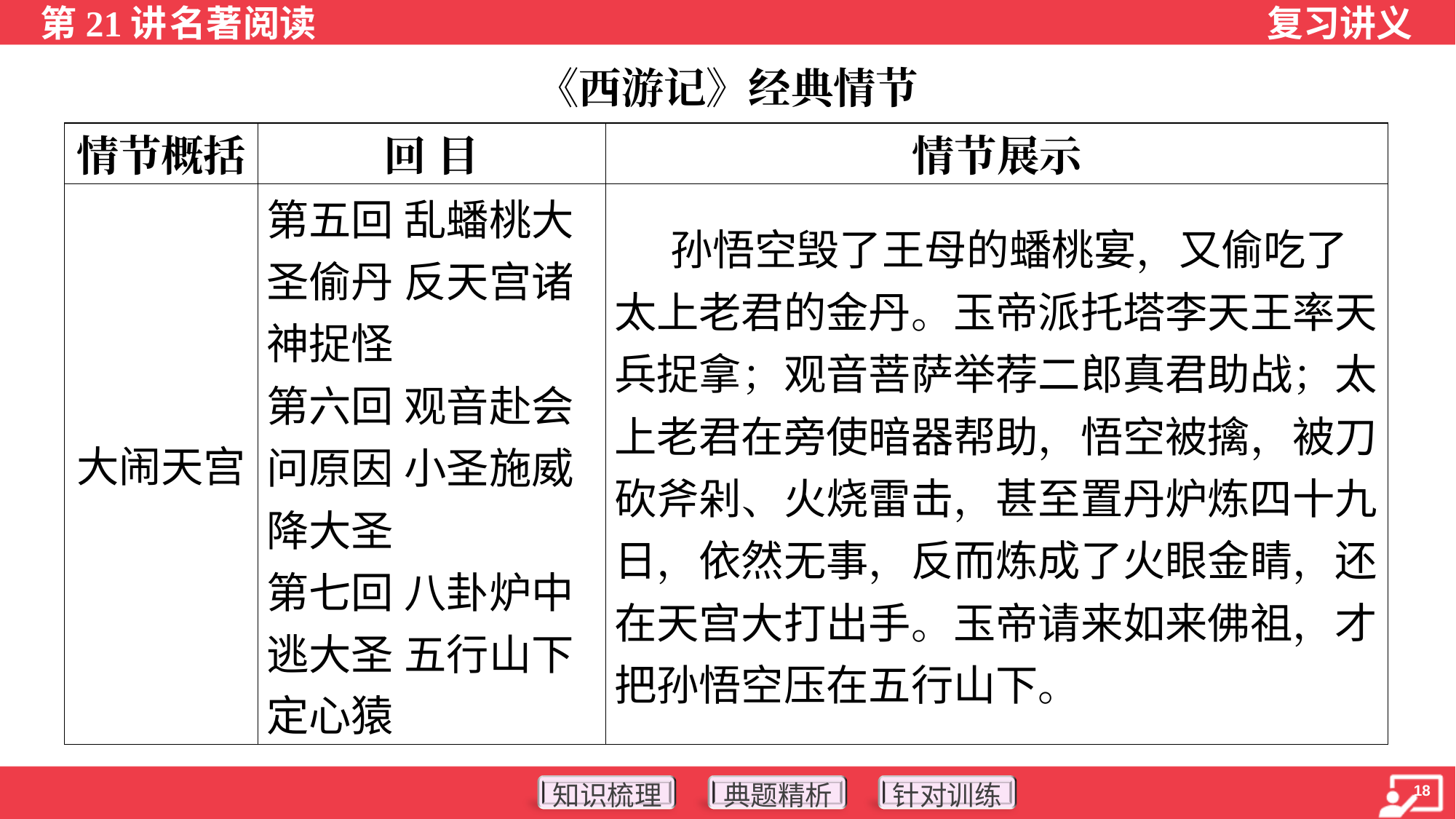

《西游记》经典情节
| 情节概括 | 回 目 | 情节展示 |
| --- | --- | --- |
| 大闹天宫 | 第五回 乱蟠桃大 圣偷丹 反天宫诸 神捉怪 第六回 观音赴会 问原因 小圣施威 降大圣 第七回 八卦炉中 逃大圣 五行山下 定心猿 | 孙悟空毁了王母的蟠桃宴，又偷吃了太上老君的金丹。玉帝派托塔李天王率天兵捉拿；观音菩萨举荐二郎真君助战；太上老君在旁使暗器帮助，悟空被擒，被刀砍斧剁、火烧雷击，甚至置丹炉炼四十九日，依然无事，反而炼成了火眼金睛，还在天宫大打出手。玉帝请来如来佛祖，才把孙悟空压在五行山下。 |